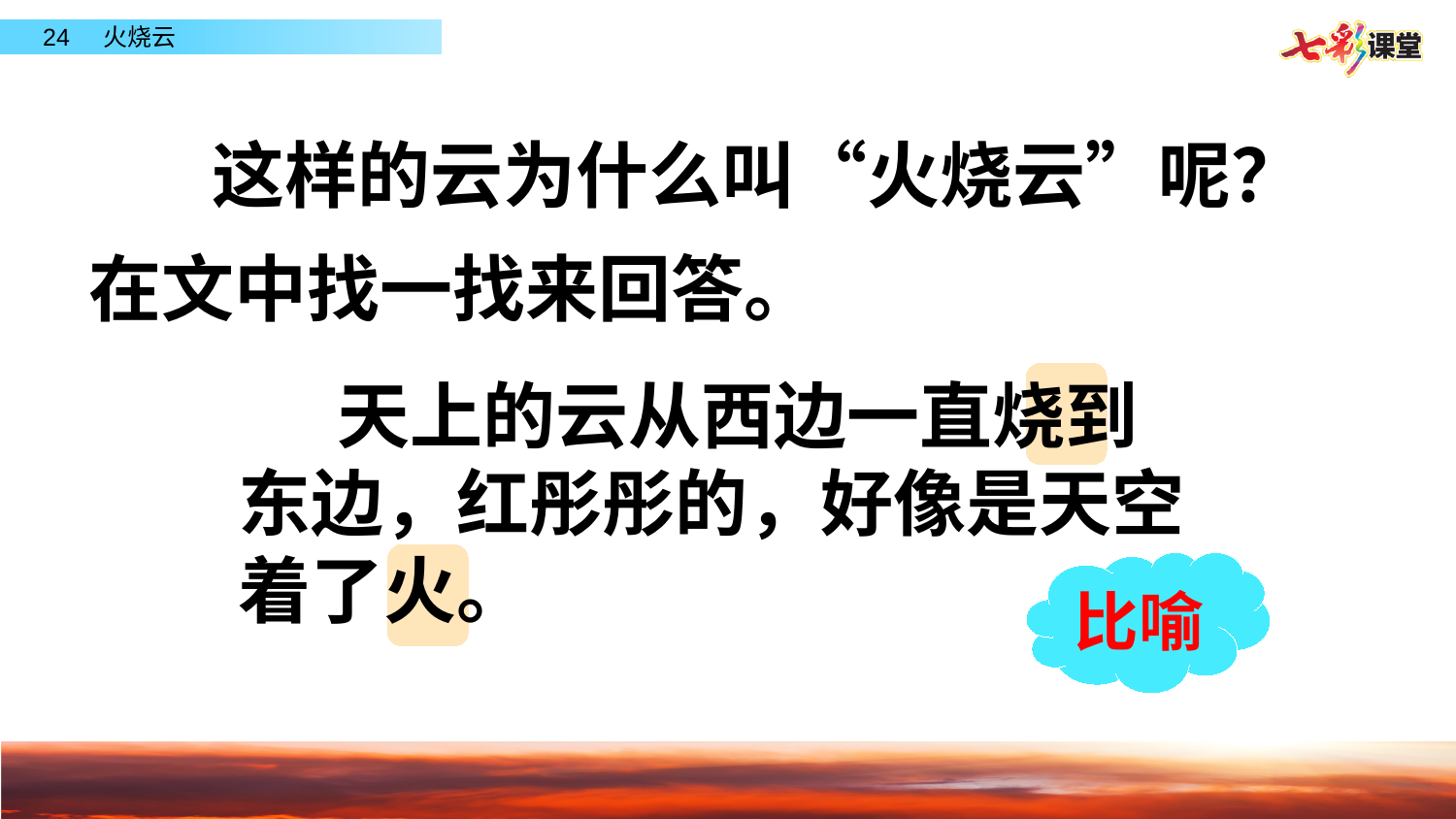

这样的云为什么叫“火烧云”呢？在文中找一找来回答。
  天上的云从西边一直烧到东边，红彤彤的，好像是天空着了火。

比喻